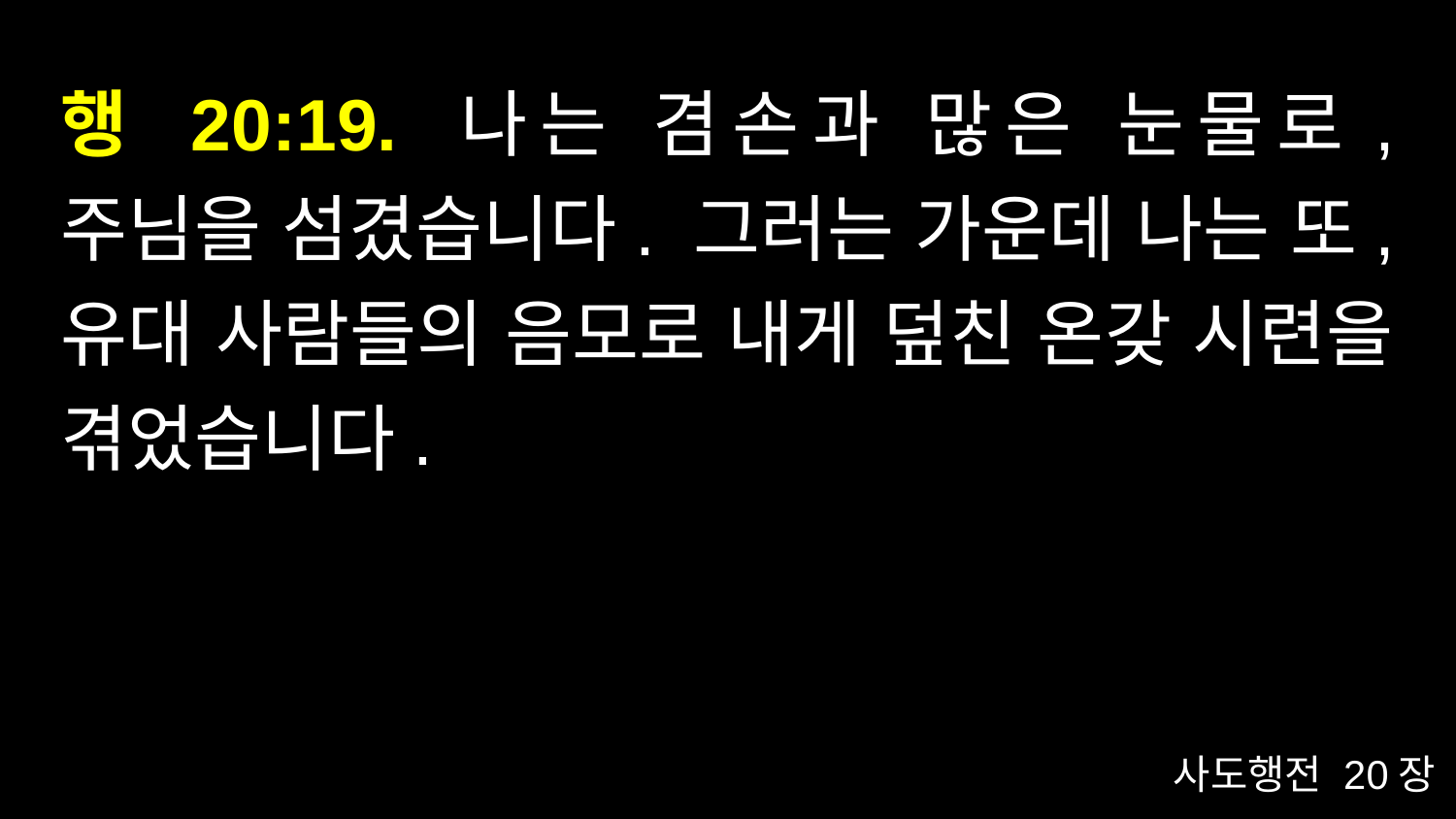

# 행 20:19. 나는 겸손과 많은 눈물로, 주님을 섬겼습니다. 그러는 가운데 나는 또, 유대 사람들의 음모로 내게 덮친 온갖 시련을 겪었습니다.
사도행전 20장